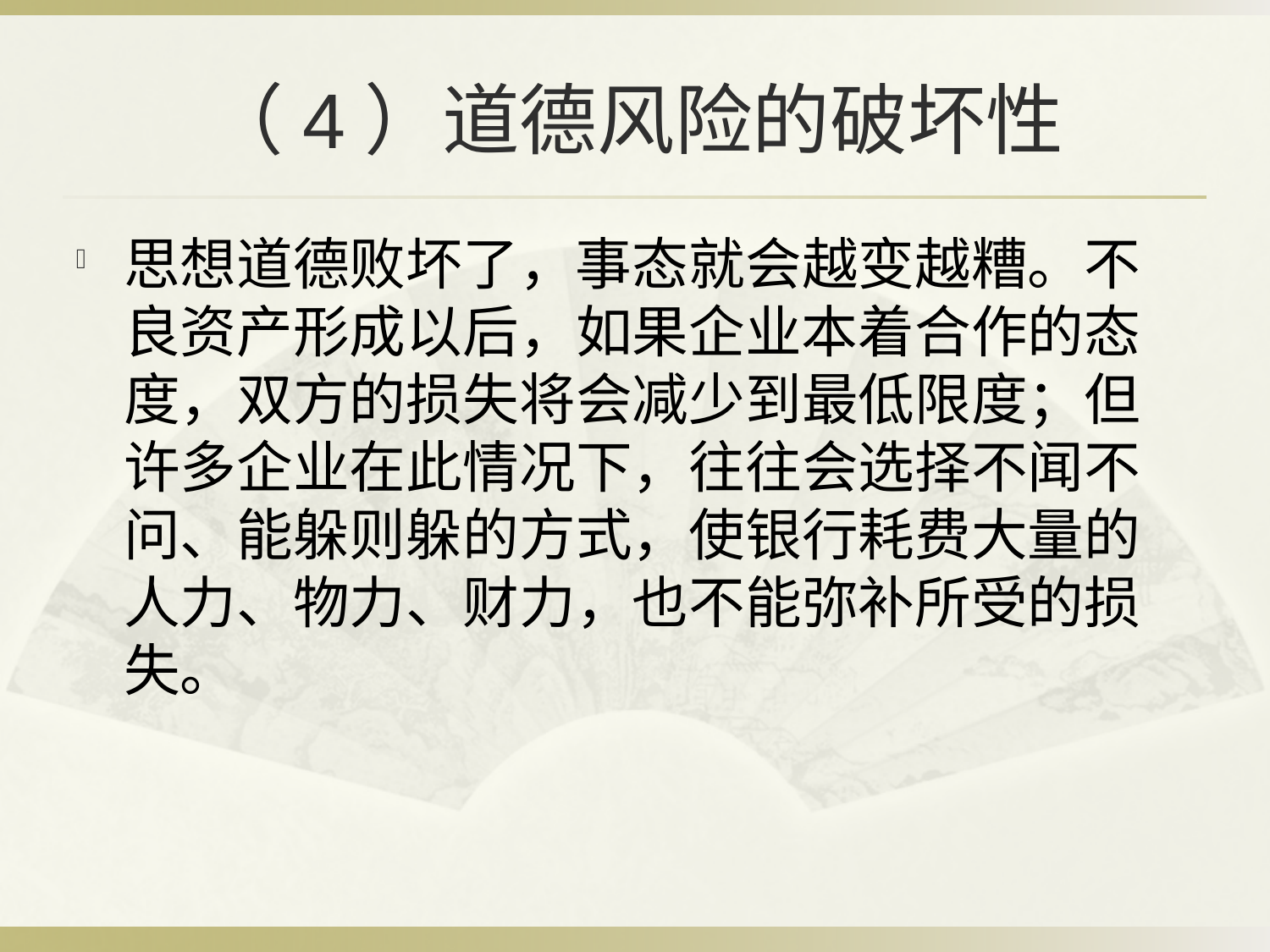

# （4）道德风险的破坏性
思想道德败坏了，事态就会越变越糟。不良资产形成以后，如果企业本着合作的态度，双方的损失将会减少到最低限度；但许多企业在此情况下，往往会选择不闻不问、能躲则躲的方式，使银行耗费大量的人力、物力、财力，也不能弥补所受的损失。